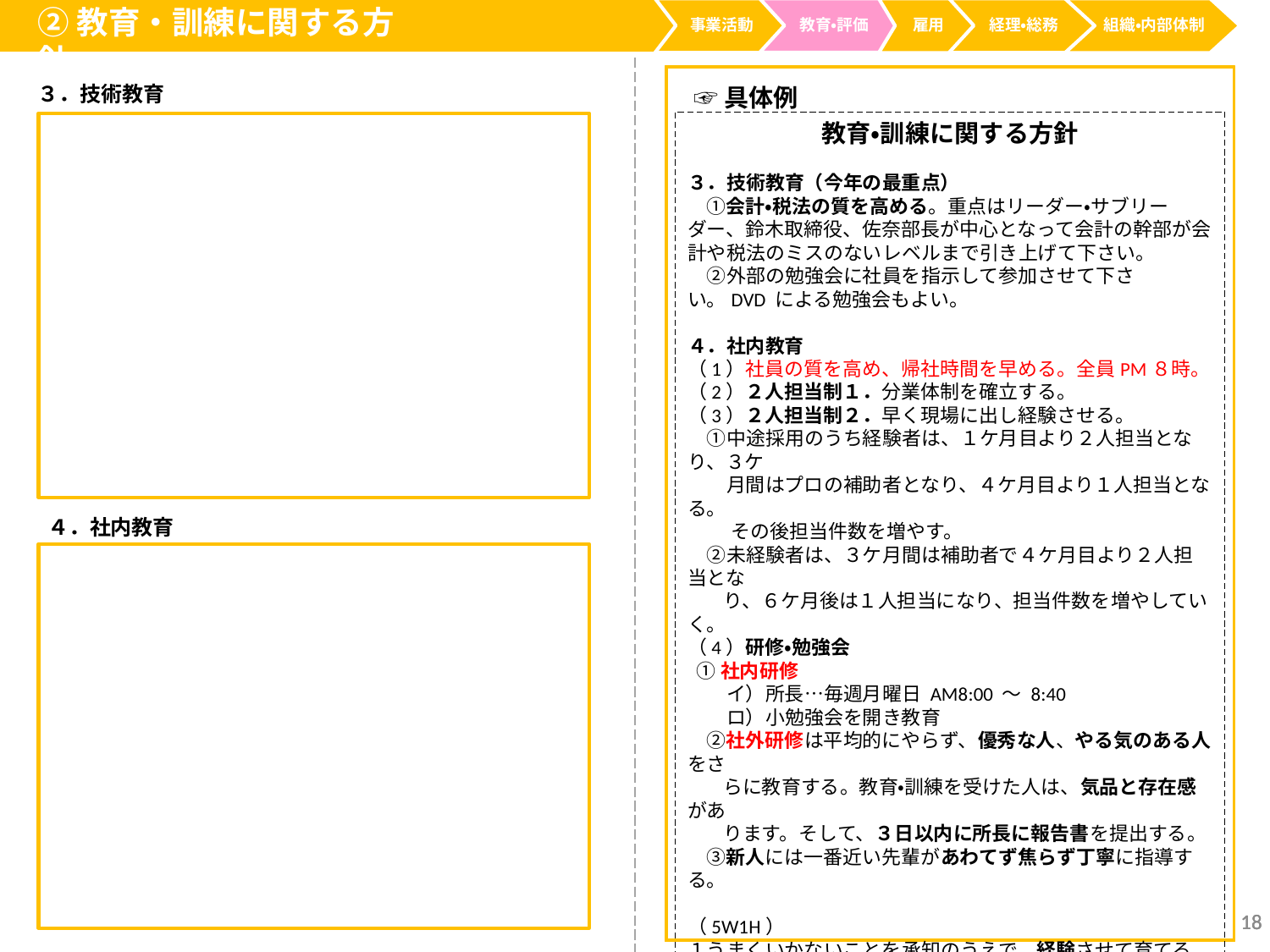

②教育・訓練に関する方針
事業活動
経理・総務
教育・評価
雇用
組織・内部体制

３．技術教育
☞具体例
教育・訓練に関する方針

３．技術教育（今年の最重点）
　①会計・税法の質を高める。重点はリーダー・サブリーダー、鈴木取締役、佐奈部長が中心となって会計の幹部が会計や税法のミスのないレベルまで引き上げて下さい。
　②外部の勉強会に社員を指示して参加させて下さい。DVD による勉強会もよい。

４．社内教育
（1）社員の質を高め、帰社時間を早める。全員PM８時。
（2）２人担当制１．分業体制を確立する。
（3）２人担当制２．早く現場に出し経験させる。
　①中途採用のうち経験者は、１ケ月目より２人担当となり、３ケ
　　月間はプロの補助者となり、４ケ月目より１人担当となる。
　　 その後担当件数を増やす。
　②未経験者は、３ケ月間は補助者で４ケ月目より２人担当とな
       り、６ケ月後は１人担当になり、担当件数を増やしていく。
（4）研修・勉強会
  ①社内研修
　　イ）所長…毎週月曜日 AM8:00 ～ 8:40
　　ロ）小勉強会を開き教育
　②社外研修は平均的にやらず、優秀な人、やる気のある人をさ
       らに教育する。教育・訓練を受けた人は、気品と存在感があ
       ります。そして、３日以内に所長に報告書を提出する。
　③新人には一番近い先輩があわてず焦らず丁寧に指導する。

（5W1H）
１うまくいかないことを承知のうえで、経験させて育てる。
２仕事の目的を理解させ、その仕事がどのように貢献するのか
　 教える。
３仕事を分解し、仕事を細かく分け、進捗を聴き、チェックする

４．社内教育

18
18
18